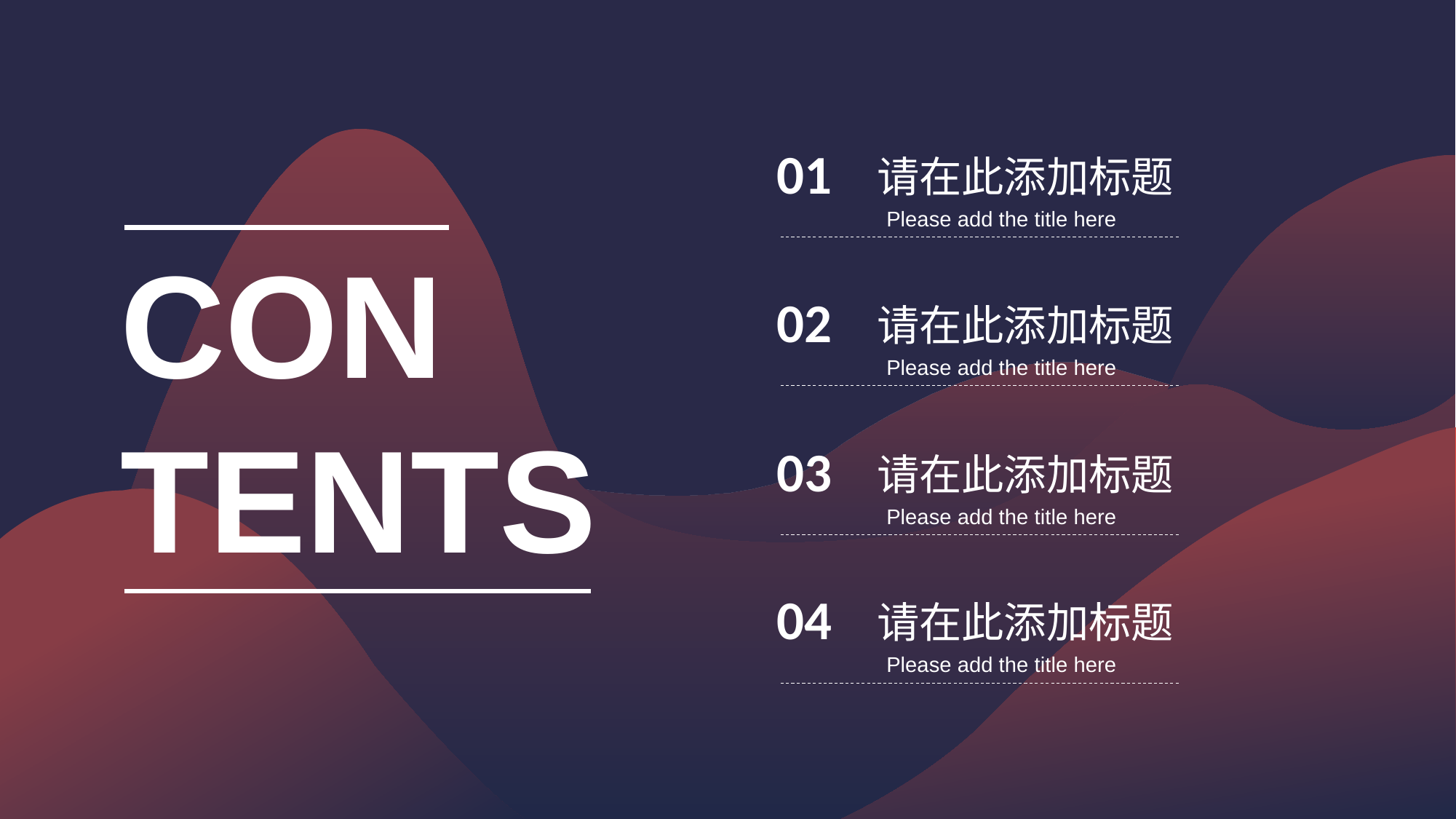

01
请在此添加标题
Please add the title here

CON
TENTS
02
请在此添加标题
Please add the title here

03
请在此添加标题
Please add the title here

04
请在此添加标题
Please add the title here